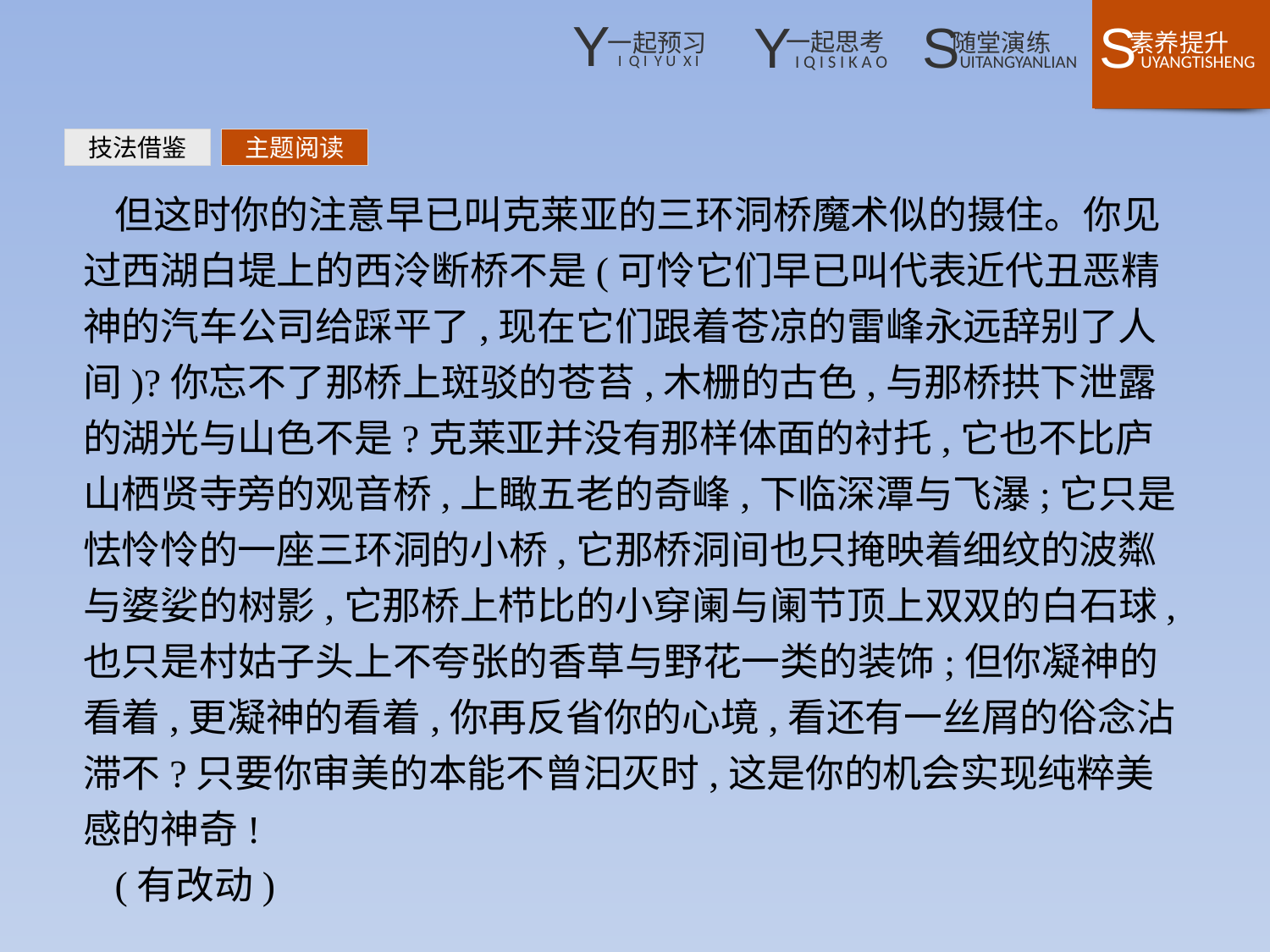

技法借鉴
主题阅读
但这时你的注意早已叫克莱亚的三环洞桥魔术似的摄住。你见过西湖白堤上的西泠断桥不是(可怜它们早已叫代表近代丑恶精神的汽车公司给踩平了,现在它们跟着苍凉的雷峰永远辞别了人间)?你忘不了那桥上斑驳的苍苔,木栅的古色,与那桥拱下泄露的湖光与山色不是?克莱亚并没有那样体面的衬托,它也不比庐山栖贤寺旁的观音桥,上瞰五老的奇峰,下临深潭与飞瀑;它只是怯怜怜的一座三环洞的小桥,它那桥洞间也只掩映着细纹的波粼与婆娑的树影,它那桥上栉比的小穿阑与阑节顶上双双的白石球,也只是村姑子头上不夸张的香草与野花一类的装饰;但你凝神的看着,更凝神的看着,你再反省你的心境,看还有一丝屑的俗念沾滞不?只要你审美的本能不曾汩灭时,这是你的机会实现纯粹美感的神奇!
(有改动)